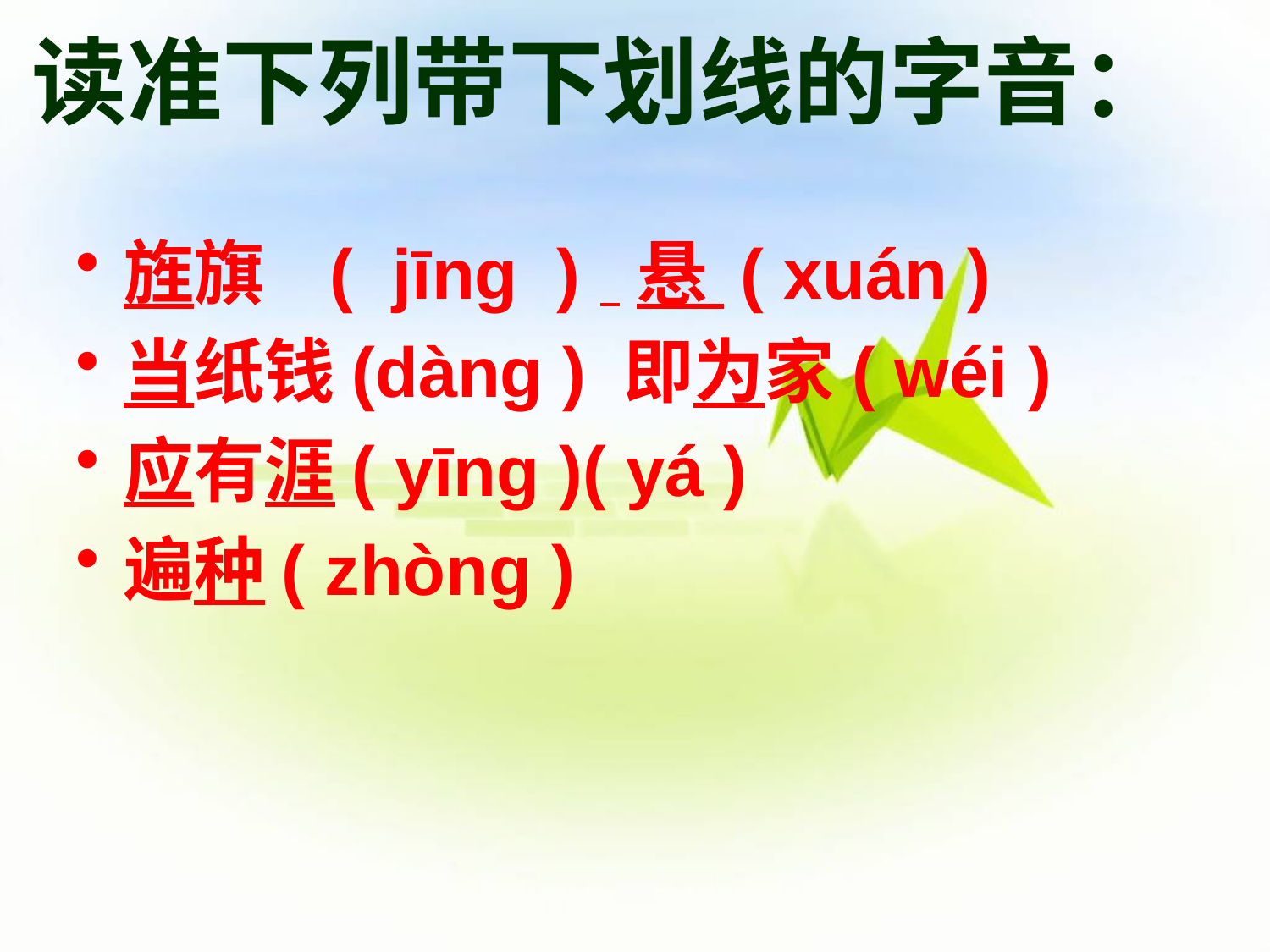

# 读准下列带下划线的字音：
旌旗   (  jīng  )  悬 ( xuán )
当纸钱(dàng ) 即为家( wéi )
应有涯( yīng )( yá )
遍种( zhòng )